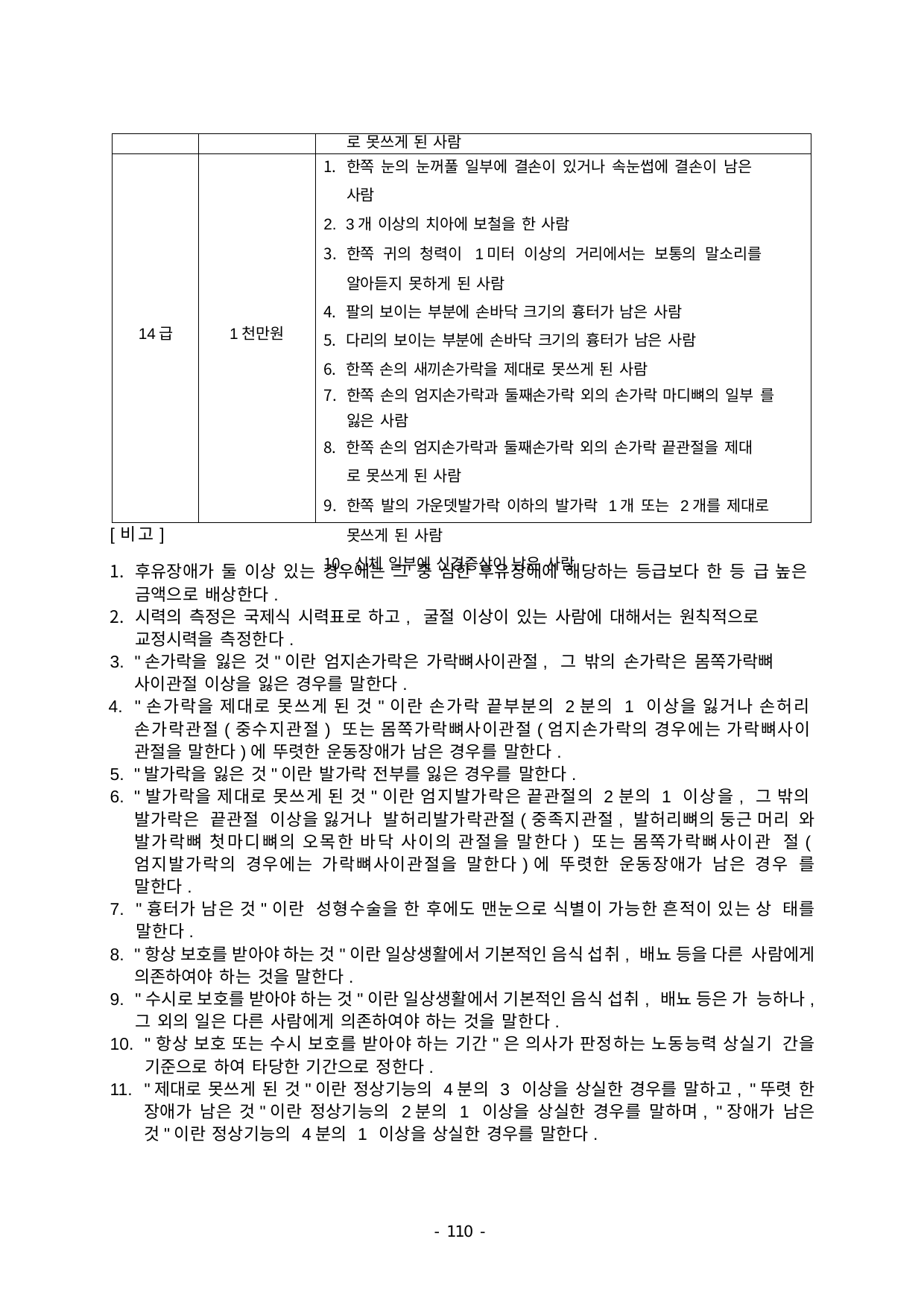

|  |  | 로 못쓰게 된 사람 |
| --- | --- | --- |
| 14급 | 1천만원 | 한쪽 눈의 눈꺼풀 일부에 결손이 있거나 속눈썹에 결손이 남은 사람 3개 이상의 치아에 보철을 한 사람 한쪽 귀의 청력이 1미터 이상의 거리에서는 보통의 말소리를 알아듣지 못하게 된 사람 팔의 보이는 부분에 손바닥 크기의 흉터가 남은 사람 다리의 보이는 부분에 손바닥 크기의 흉터가 남은 사람 한쪽 손의 새끼손가락을 제대로 못쓰게 된 사람 한쪽 손의 엄지손가락과 둘째손가락 외의 손가락 마디뼈의 일부 를 잃은 사람 한쪽 손의 엄지손가락과 둘째손가락 외의 손가락 끝관절을 제대 로 못쓰게 된 사람 한쪽 발의 가운뎃발가락 이하의 발가락 1개 또는 2개를 제대로 못쓰게 된 사람 신체 일부에 신경증상이 남은 사람 |
[비고]

후유장애가 둘 이상 있는 경우에는 그 중 심한 후유장애에 해당하는 등급보다 한 등  급 높은 금액으로 배상한다.
시력의 측정은 국제식 시력표로 하고, 굴절 이상이 있는 사람에 대해서는 원칙적으로  교정시력을 측정한다.
"손가락을 잃은 것"이란 엄지손가락은 가락뼈사이관절, 그 밖의 손가락은 몸쪽가락뼈  사이관절 이상을 잃은 경우를 말한다.
"손가락을 제대로 못쓰게 된 것"이란 손가락 끝부분의 2분의 1 이상을 잃거나 손허리  손가락관절(중수지관절) 또는 몸쪽가락뼈사이관절(엄지손가락의 경우에는 가락뼈사이  관절을 말한다)에 뚜렷한 운동장애가 남은 경우를 말한다.
"발가락을 잃은 것"이란 발가락 전부를 잃은 경우를 말한다.
"발가락을 제대로 못쓰게 된 것"이란 엄지발가락은 끝관절의 2분의 1 이상을, 그 밖의  발가락은 끝관절 이상을 잃거나 발허리발가락관절(중족지관절, 발허리뼈의 둥근 머리  와 발가락뼈 첫마디뼈의 오목한 바닥 사이의 관절을 말한다) 또는 몸쪽가락뼈사이관  절(엄지발가락의 경우에는 가락뼈사이관절을 말한다)에 뚜렷한 운동장애가 남은 경우  를 말한다.
"흉터가 남은 것"이란 성형수술을 한 후에도 맨눈으로 식별이 가능한 흔적이 있는 상  태를 말한다.
"항상 보호를 받아야 하는 것"이란 일상생활에서 기본적인 음식 섭취, 배뇨 등을 다른  사람에게 의존하여야 하는 것을 말한다.
"수시로 보호를 받아야 하는 것"이란 일상생활에서 기본적인 음식 섭취, 배뇨 등은 가  능하나, 그 외의 일은 다른 사람에게 의존하여야 하는 것을 말한다.
"항상 보호 또는 수시 보호를 받아야 하는 기간"은 의사가 판정하는 노동능력 상실기  간을 기준으로 하여 타당한 기간으로 정한다.
"제대로 못쓰게 된 것"이란 정상기능의 4분의 3 이상을 상실한 경우를 말하고, "뚜렷  한 장애가 남은 것"이란 정상기능의 2분의 1 이상을 상실한 경우를 말하며, "장애가  남은 것"이란 정상기능의 4분의 1 이상을 상실한 경우를 말한다.
- 110 -